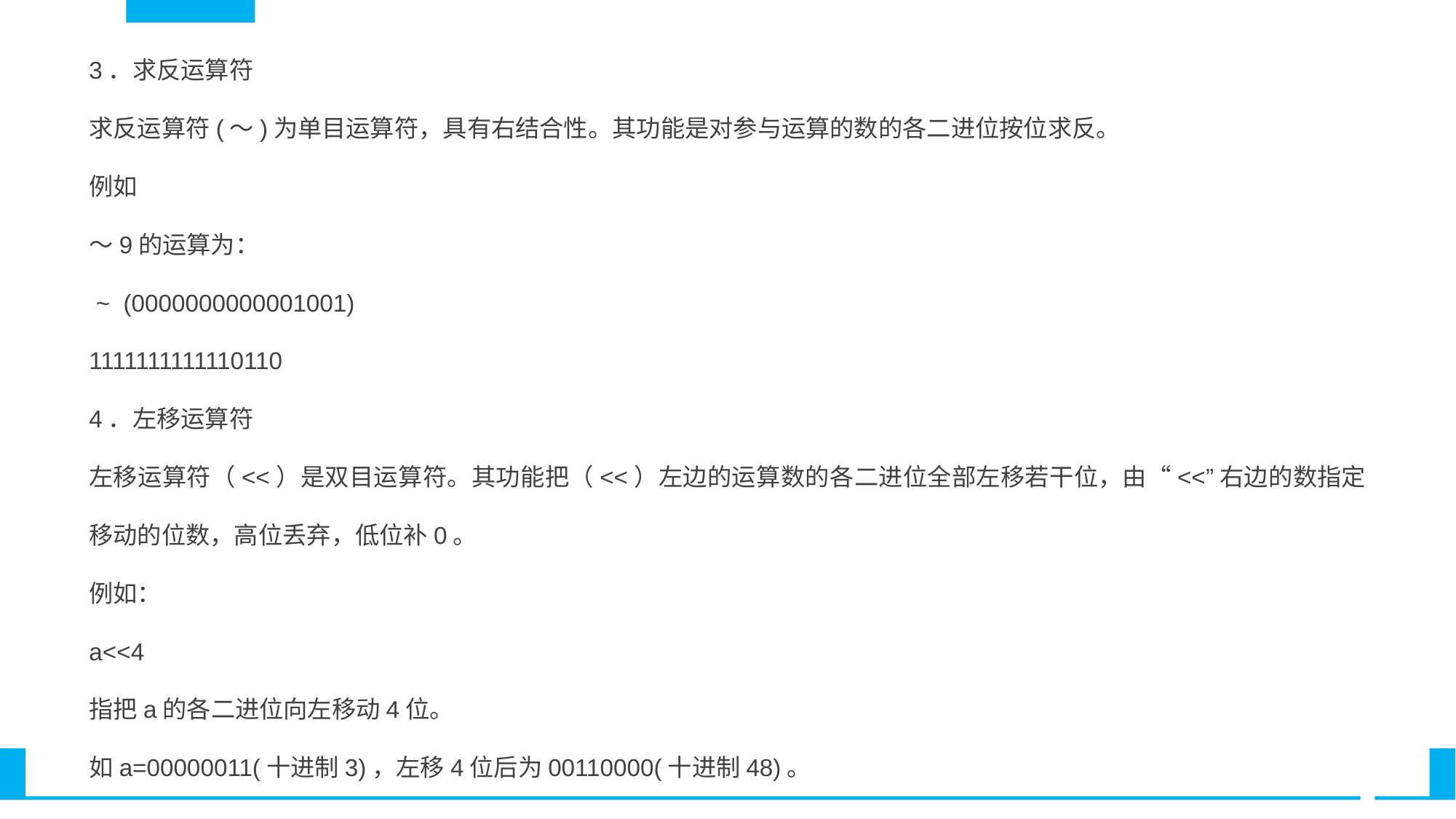

3．求反运算符
求反运算符(～)为单目运算符，具有右结合性。其功能是对参与运算的数的各二进位按位求反。
例如
～9的运算为：
 ~  (0000000000001001)
1111111111110110
4．左移运算符
左移运算符（<<）是双目运算符。其功能把（<<）左边的运算数的各二进位全部左移若干位，由“<<”右边的数指定移动的位数，高位丢弃，低位补0。
例如：
a<<4
指把a的各二进位向左移动4位。
如a=00000011(十进制3)，左移4位后为00110000(十进制48)。